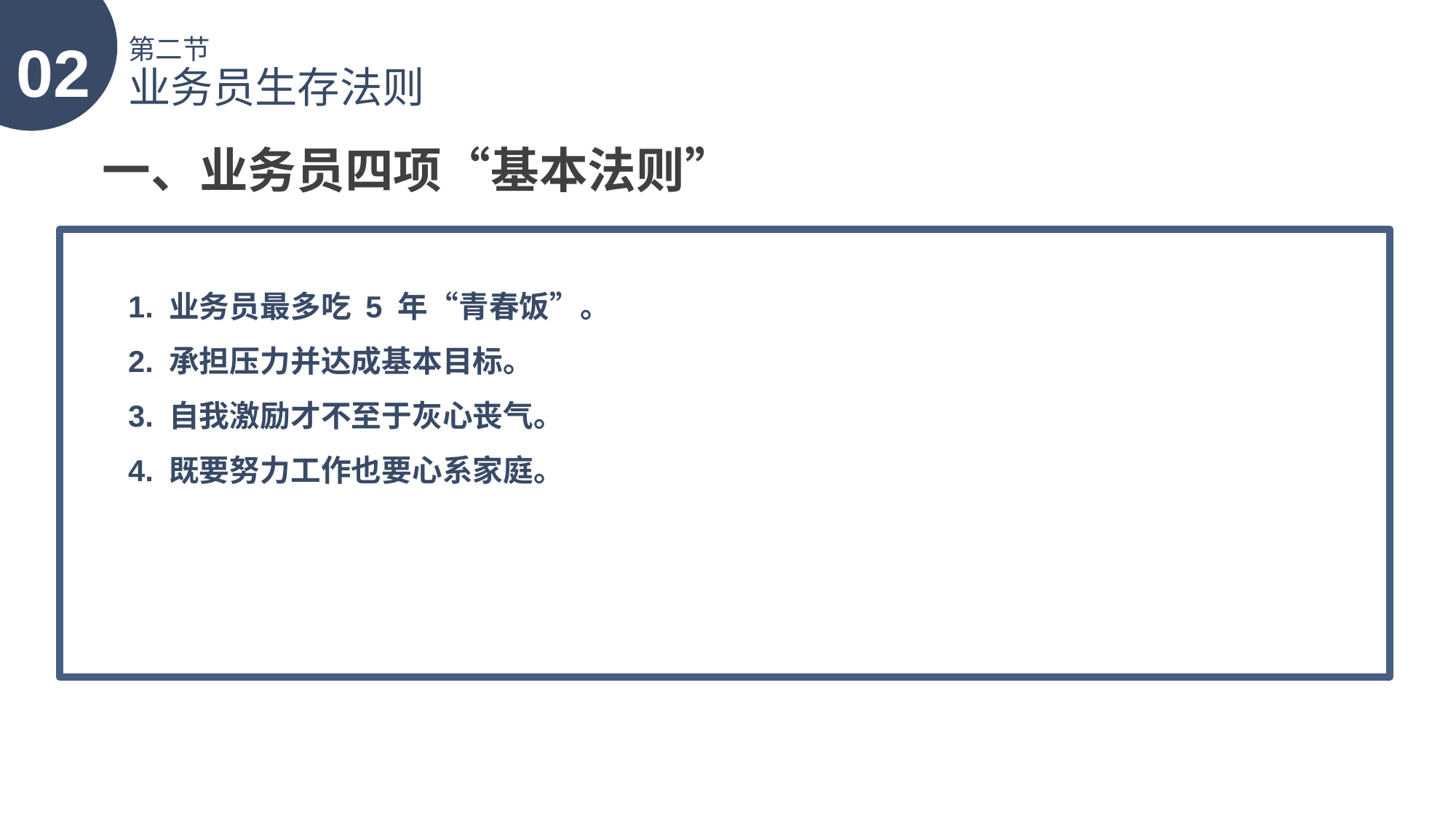

02
第二节
业务员生存法则
一、业务员四项“基本法则”

1. 业务员最多吃 5 年“青春饭”。
2. 承担压力并达成基本目标。
3. 自我激励才不至于灰心丧气。
4. 既要努力工作也要心系家庭。